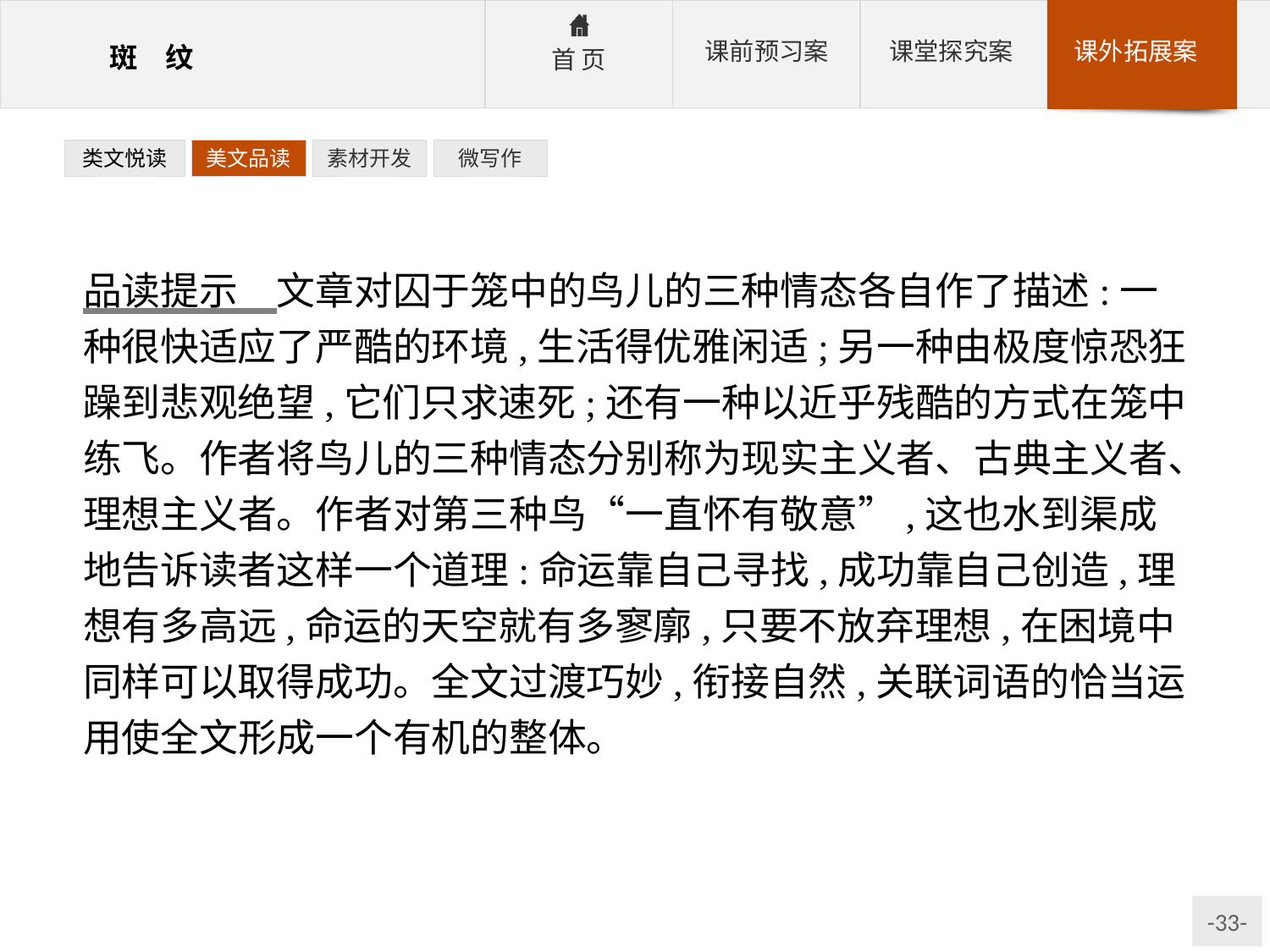

类文悦读
美文品读
素材开发
微写作
品读提示　文章对囚于笼中的鸟儿的三种情态各自作了描述:一种很快适应了严酷的环境,生活得优雅闲适;另一种由极度惊恐狂躁到悲观绝望,它们只求速死;还有一种以近乎残酷的方式在笼中练飞。作者将鸟儿的三种情态分别称为现实主义者、古典主义者、理想主义者。作者对第三种鸟“一直怀有敬意”,这也水到渠成地告诉读者这样一个道理:命运靠自己寻找,成功靠自己创造,理想有多高远,命运的天空就有多寥廓,只要不放弃理想,在困境中同样可以取得成功。全文过渡巧妙,衔接自然,关联词语的恰当运用使全文形成一个有机的整体。